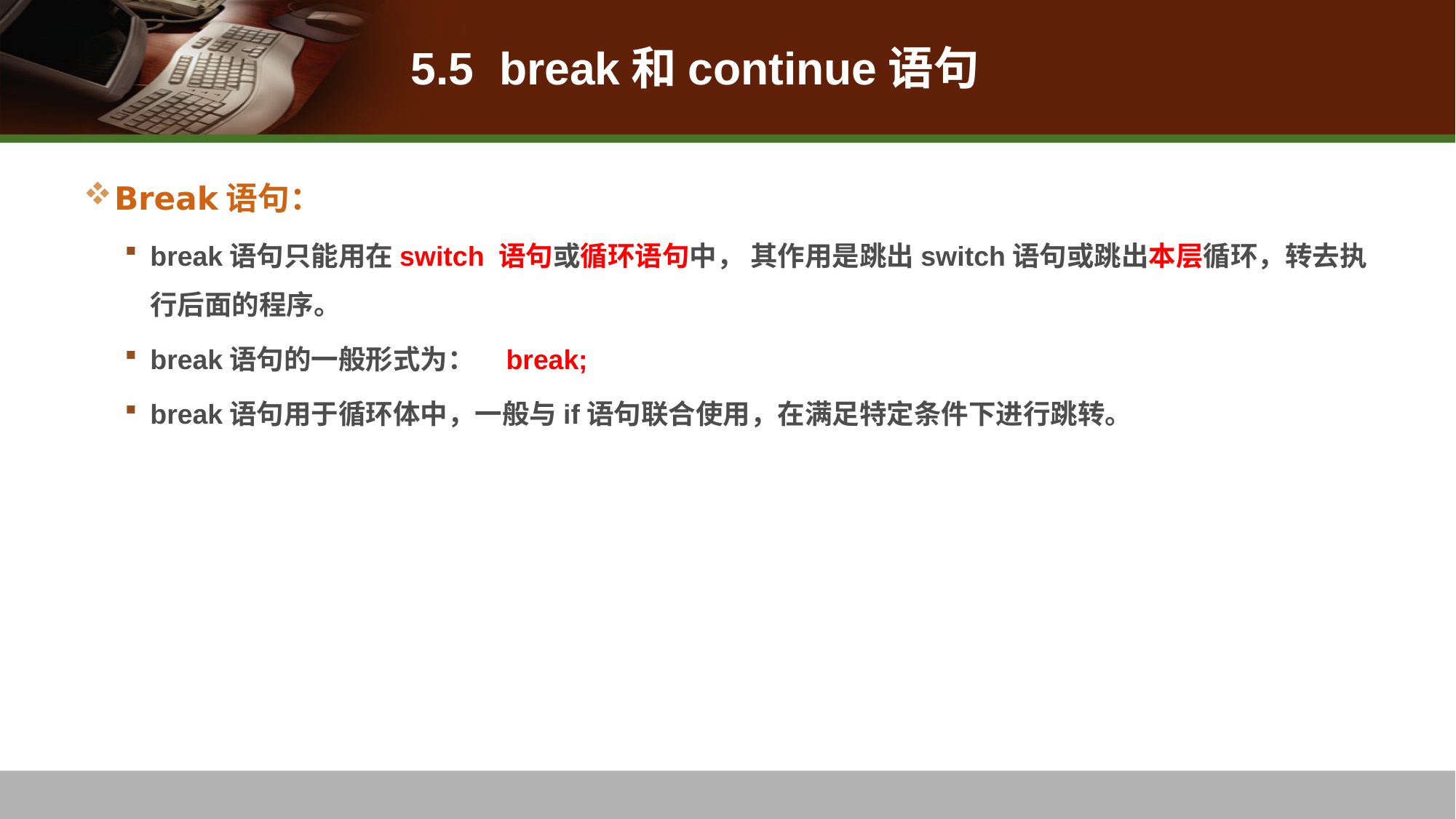

# 5.5  break和continue语句
Break语句：
break语句只能用在switch 语句或循环语句中， 其作用是跳出switch语句或跳出本层循环，转去执行后面的程序。
break语句的一般形式为：    break;
break语句用于循环体中，一般与if语句联合使用，在满足特定条件下进行跳转。